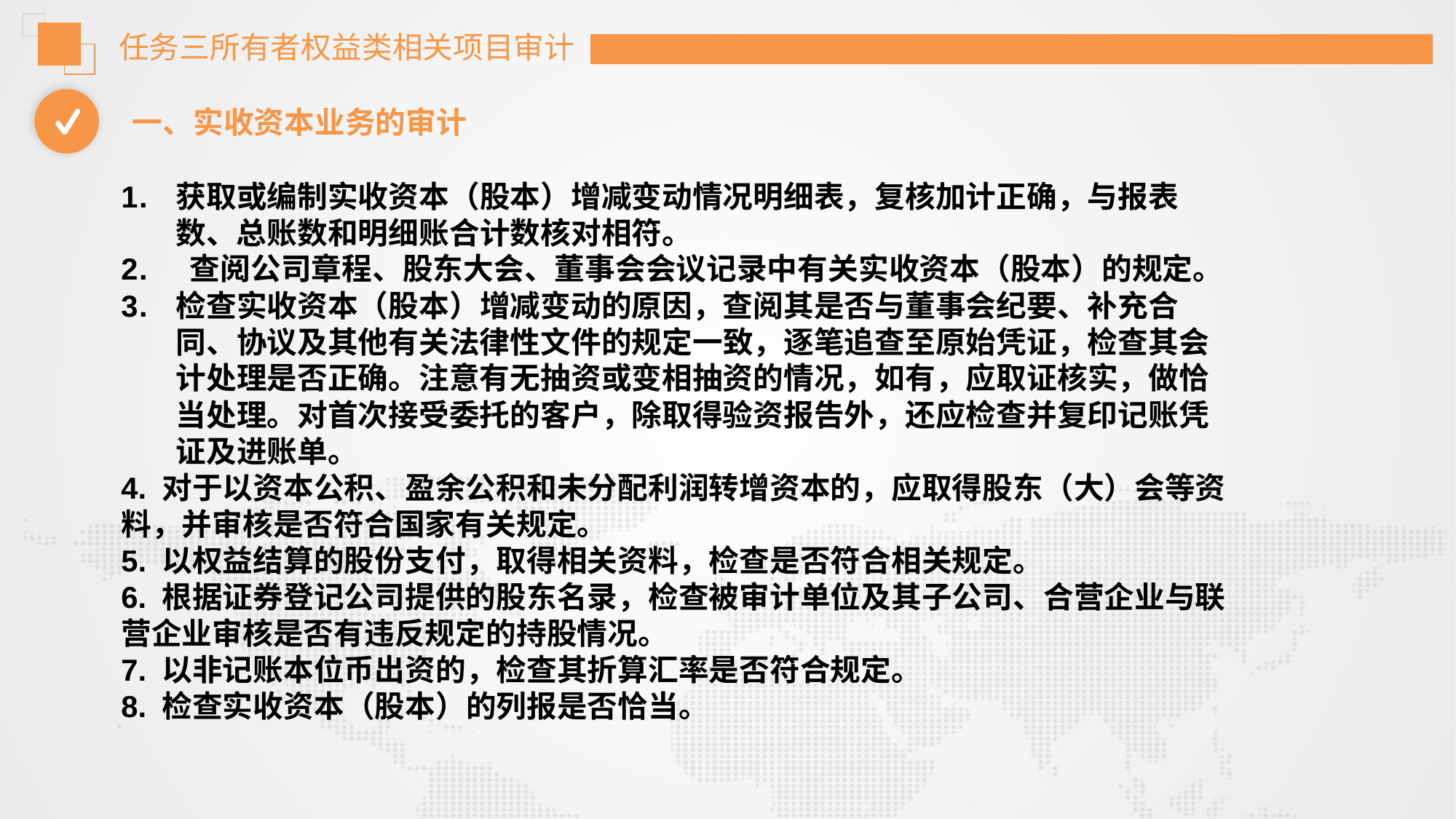

任务三所有者权益类相关项目审计

一、实收资本业务的审计
获取或编制实收资本（股本）增减变动情况明细表，复核加计正确，与报表数、总账数和明细账合计数核对相符。
 查阅公司章程、股东大会、董事会会议记录中有关实收资本（股本）的规定。
检查实收资本（股本）增减变动的原因，查阅其是否与董事会纪要、补充合同、协议及其他有关法律性文件的规定一致，逐笔追查至原始凭证，检查其会计处理是否正确。注意有无抽资或变相抽资的情况，如有，应取证核实，做恰当处理。对首次接受委托的客户，除取得验资报告外，还应检查并复印记账凭证及进账单。
4. 对于以资本公积、盈余公积和未分配利润转增资本的，应取得股东（大）会等资料，并审核是否符合国家有关规定。
5. 以权益结算的股份支付，取得相关资料，检查是否符合相关规定。
6. 根据证券登记公司提供的股东名录，检查被审计单位及其子公司、合营企业与联营企业审核是否有违反规定的持股情况。
7. 以非记账本位币出资的，检查其折算汇率是否符合规定。
8. 检查实收资本（股本）的列报是否恰当。